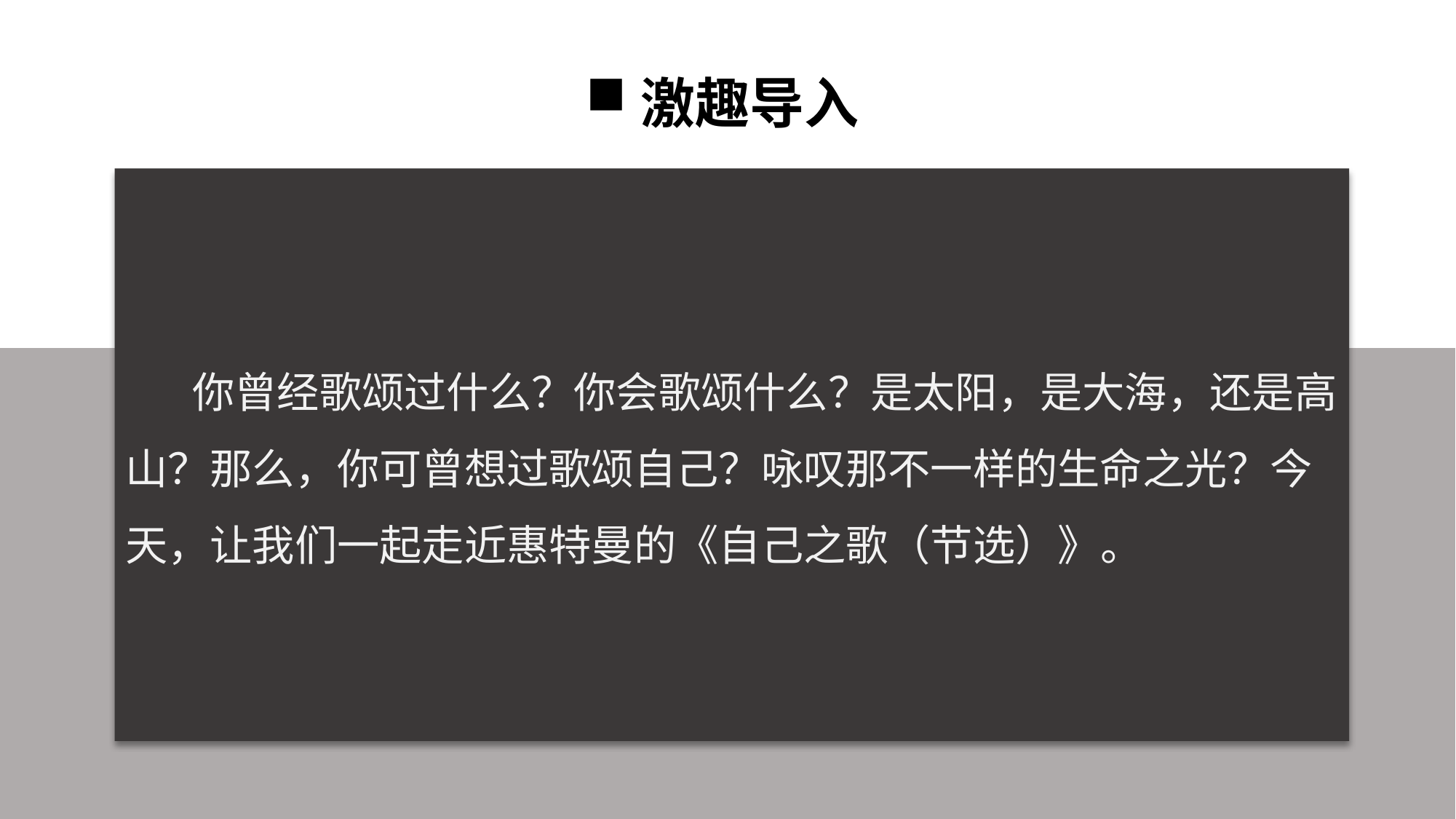

激趣导入
      你曾经歌颂过什么？你会歌颂什么？是太阳，是大海，还是高山？那么，你可曾想过歌颂自己？咏叹那不一样的生命之光？今天，让我们一起走近惠特曼的《自己之歌（节选）》。